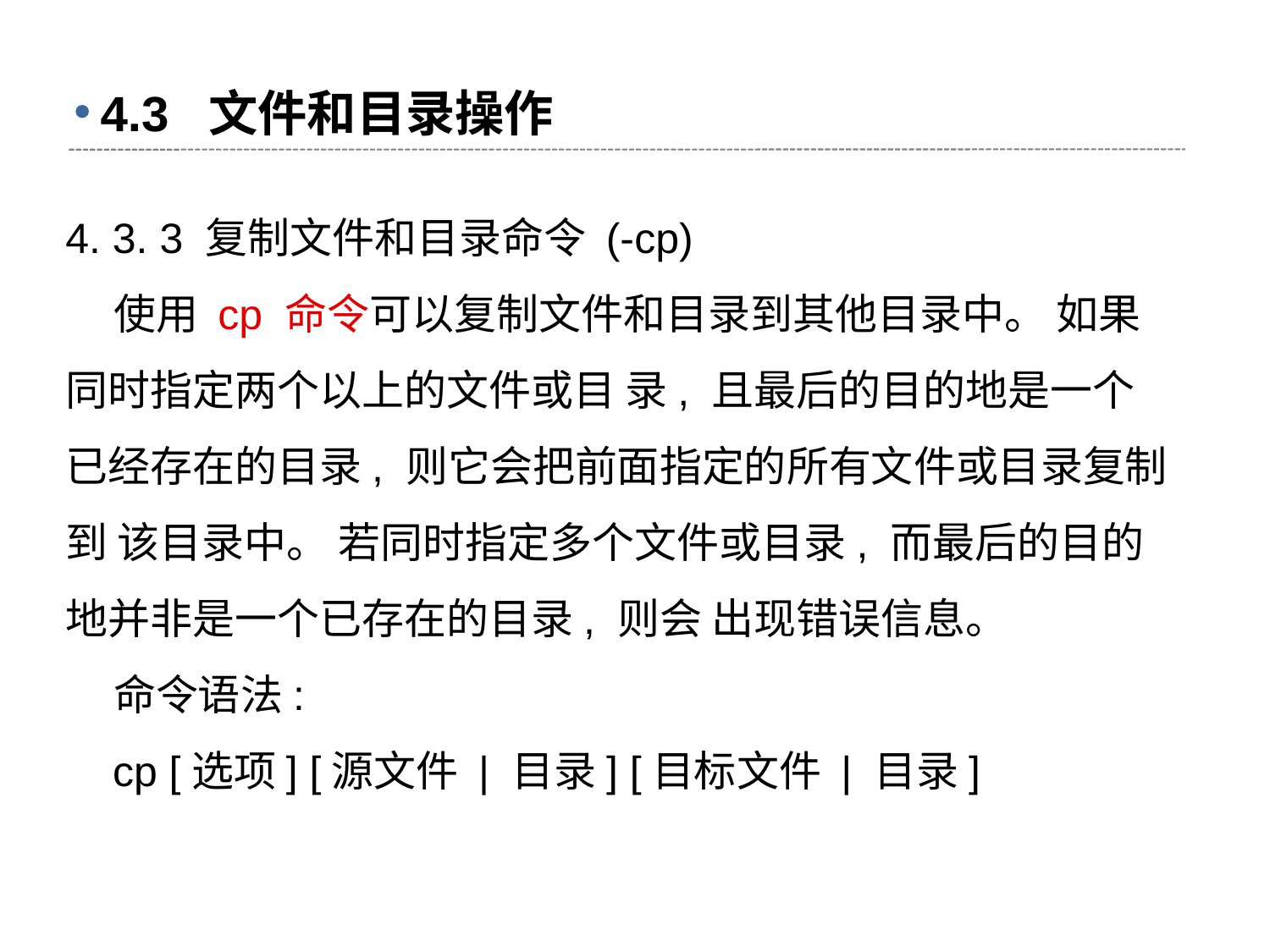

# 4.3  文件和目录操作
4. 3. 3 复制文件和目录命令 (-cp)
    使用 cp 命令可以复制文件和目录到其他目录中。 如果同时指定两个以上的文件或目 录, 且最后的目的地是一个已经存在的目录, 则它会把前面指定的所有文件或目录复制到 该目录中。 若同时指定多个文件或目录, 而最后的目的地并非是一个已存在的目录, 则会 出现错误信息。
    命令语法:
    cp [选项] [源文件 | 目录] [目标文件 | 目录]